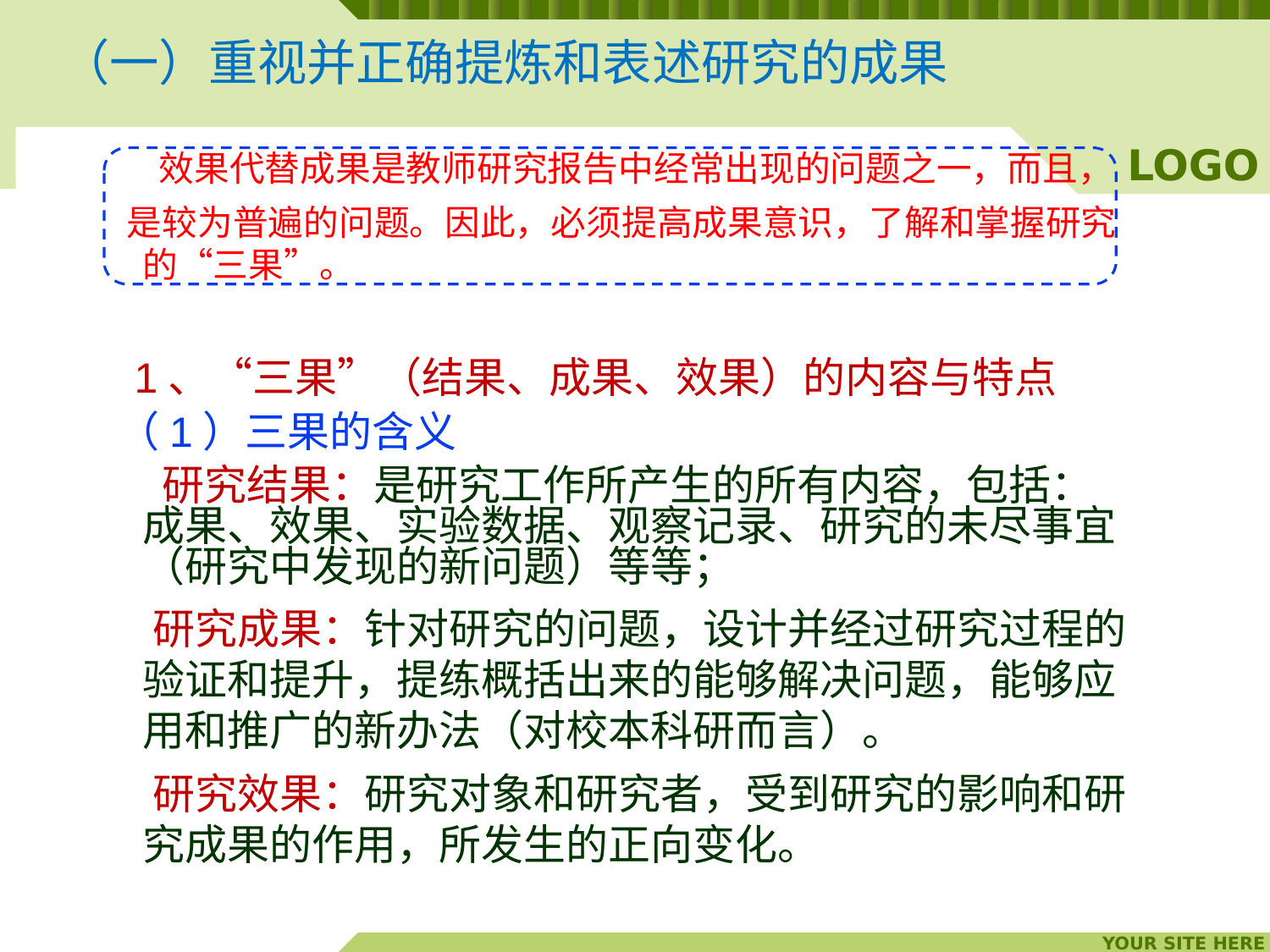

# （一）重视并正确提炼和表述研究的成果

         效果代替成果是教师研究报告中经常出现的问题之一，而且，
   是较为普遍的问题。因此，必须提高成果意识，了解和掌握研究的“三果”。

   1、“三果”（结果、成果、效果）的内容与特点
  （1）三果的含义
      研究结果：是研究工作所产生的所有内容，包括：成果、效果、实验数据、观察记录、研究的未尽事宜（研究中发现的新问题）等等；
     研究成果：针对研究的问题，设计并经过研究过程的验证和提升，提练概括出来的能够解决问题，能够应用和推广的新办法（对校本科研而言）。
     研究效果：研究对象和研究者，受到研究的影响和研究成果的作用，所发生的正向变化。